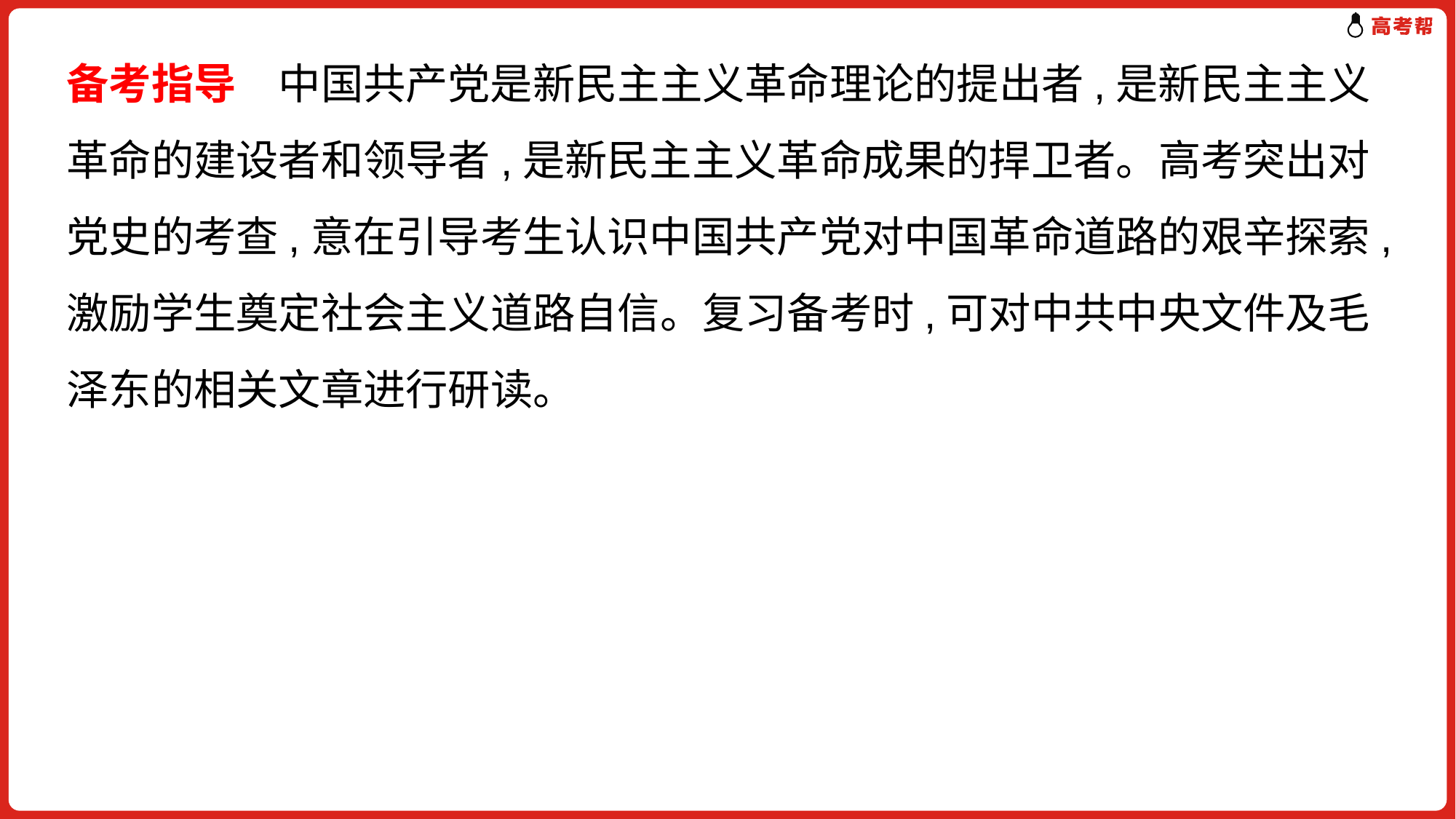

备考指导　中国共产党是新民主主义革命理论的提出者,是新民主主义革命的建设者和领导者,是新民主主义革命成果的捍卫者。高考突出对党史的考查,意在引导考生认识中国共产党对中国革命道路的艰辛探索,激励学生奠定社会主义道路自信。复习备考时,可对中共中央文件及毛泽东的相关文章进行研读。